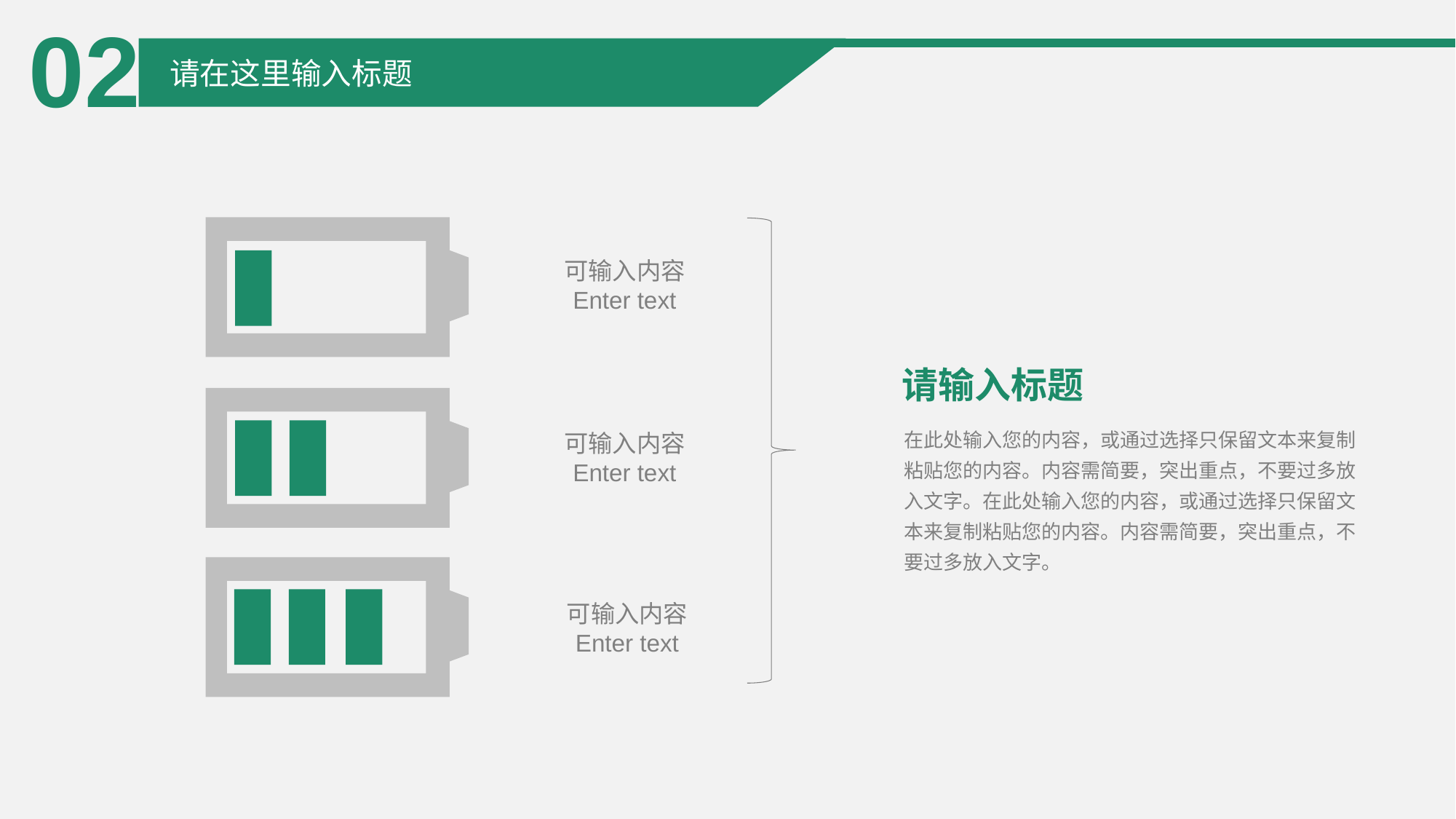

02
请在这里输入标题

可输入内容
Enter text
请输入标题

在此处输入您的内容，或通过选择只保留文本来复制粘贴您的内容。内容需简要，突出重点，不要过多放入文字。在此处输入您的内容，或通过选择只保留文本来复制粘贴您的内容。内容需简要，突出重点，不要过多放入文字。

可输入内容
Enter text

可输入内容
Enter text